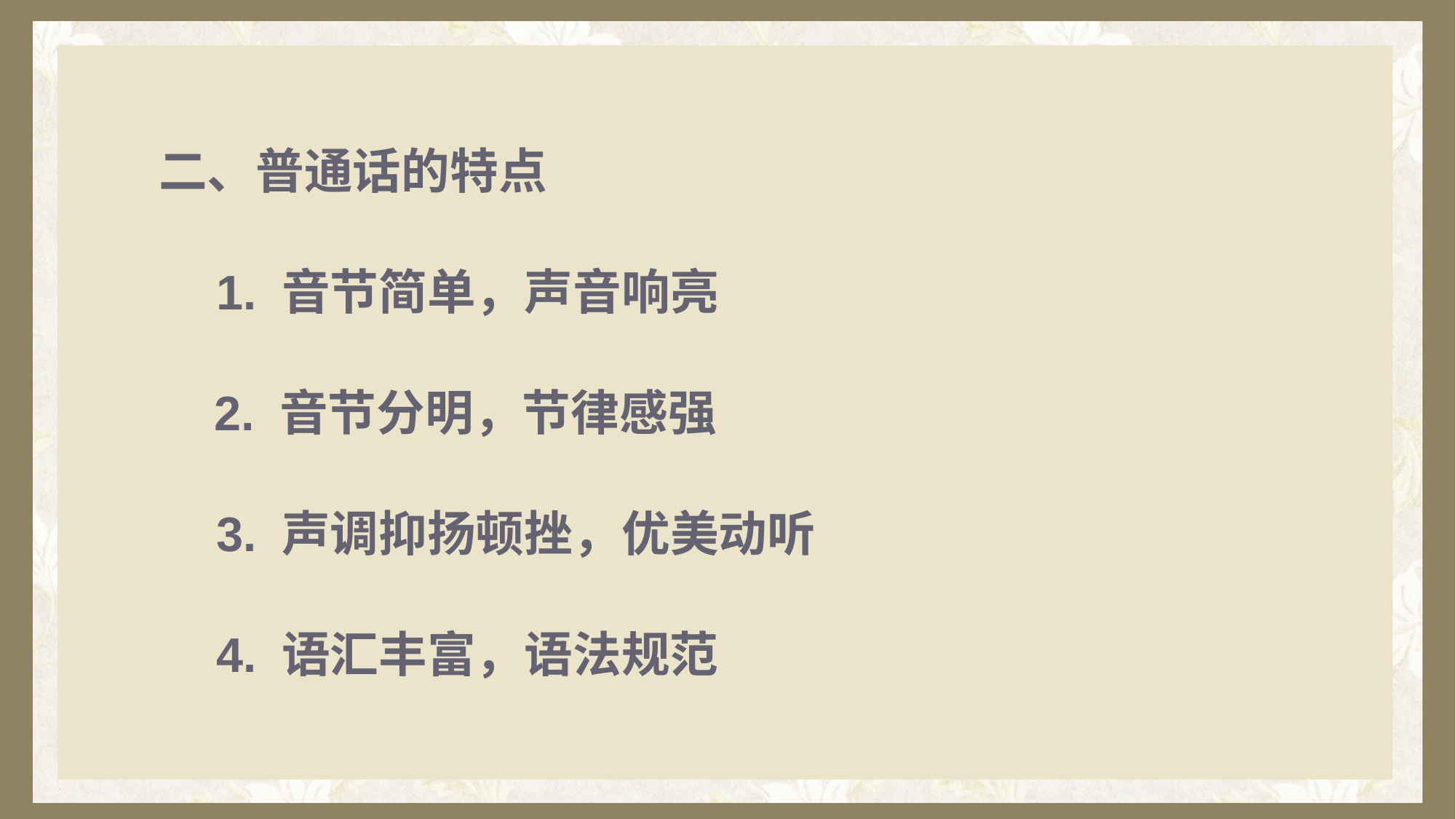

二、普通话的特点

          1. 音节简单，声音响亮

             2. 音节分明，节律感强

          3. 声调抑扬顿挫，优美动听

          4. 语汇丰富，语法规范